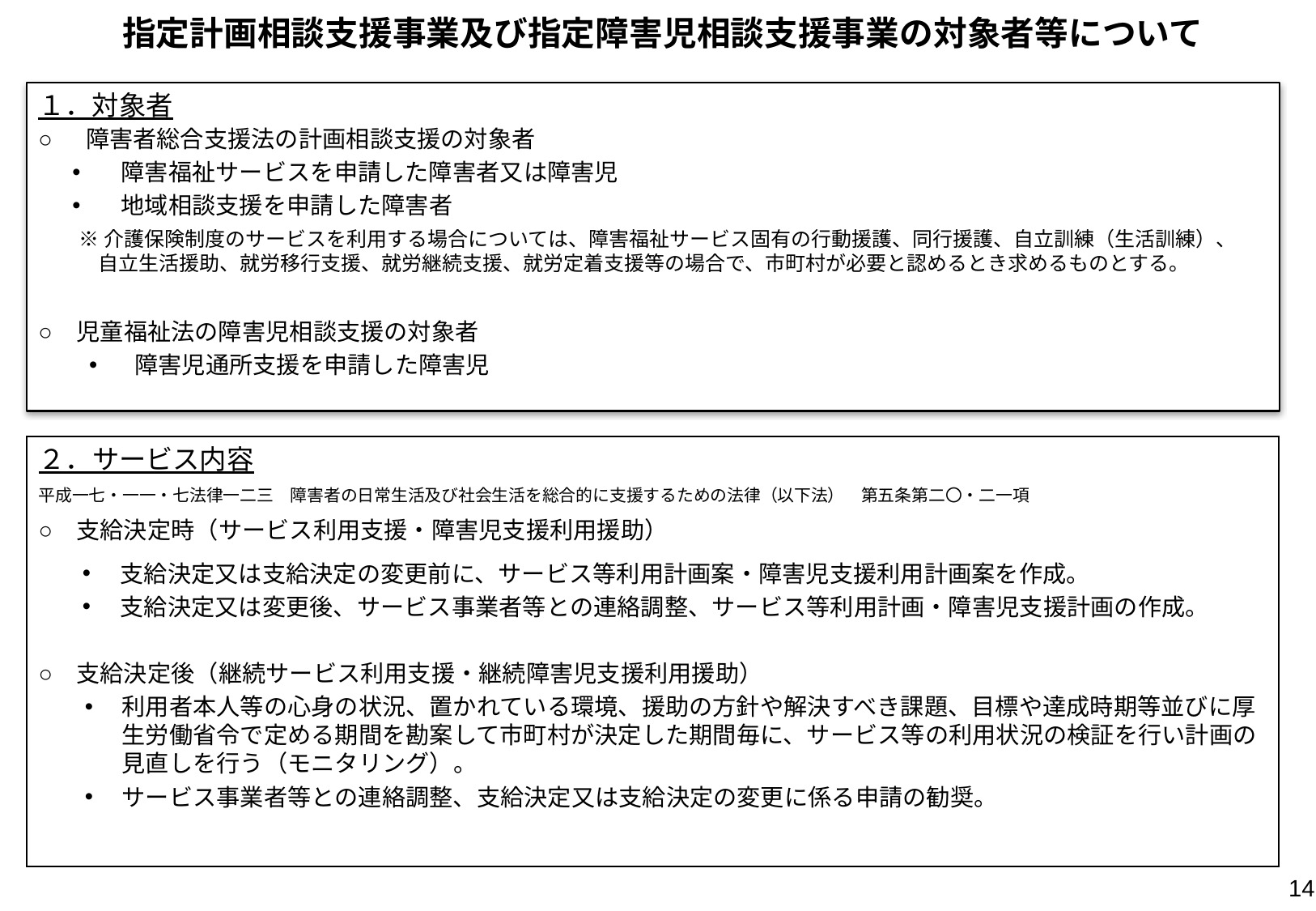

指定計画相談支援事業及び指定障害児相談支援事業の対象者等について
１．対象者
障害者総合支援法の計画相談支援の対象者
障害福祉サービスを申請した障害者又は障害児
地域相談支援を申請した障害者
 ※介護保険制度のサービスを利用する場合については、障害福祉サービス固有の行動援護、同行援護、自立訓練（生活訓練）、　自立生活援助、就労移行支援、就労継続支援、就労定着支援等の場合で、市町村が必要と認めるとき求めるものとする。

児童福祉法の障害児相談支援の対象者
障害児通所支援を申請した障害児

２．サービス内容
平成一七・一一・七法律一二三　障害者の日常生活及び社会生活を総合的に支援するための法律（以下法）　第五条第二〇・二一項
支給決定時（サービス利用支援・障害児支援利用援助）
支給決定又は支給決定の変更前に、サービス等利用計画案・障害児支援利用計画案を作成。
支給決定又は変更後、サービス事業者等との連絡調整、サービス等利用計画・障害児支援計画の作成。

支給決定後（継続サービス利用支援・継続障害児支援利用援助）
利用者本人等の心身の状況、置かれている環境、援助の方針や解決すべき課題、目標や達成時期等並びに厚生労働省令で定める期間を勘案して市町村が決定した期間毎に、サービス等の利用状況の検証を行い計画の見直しを行う（モニタリング）。
サービス事業者等との連絡調整、支給決定又は支給決定の変更に係る申請の勧奨。

14